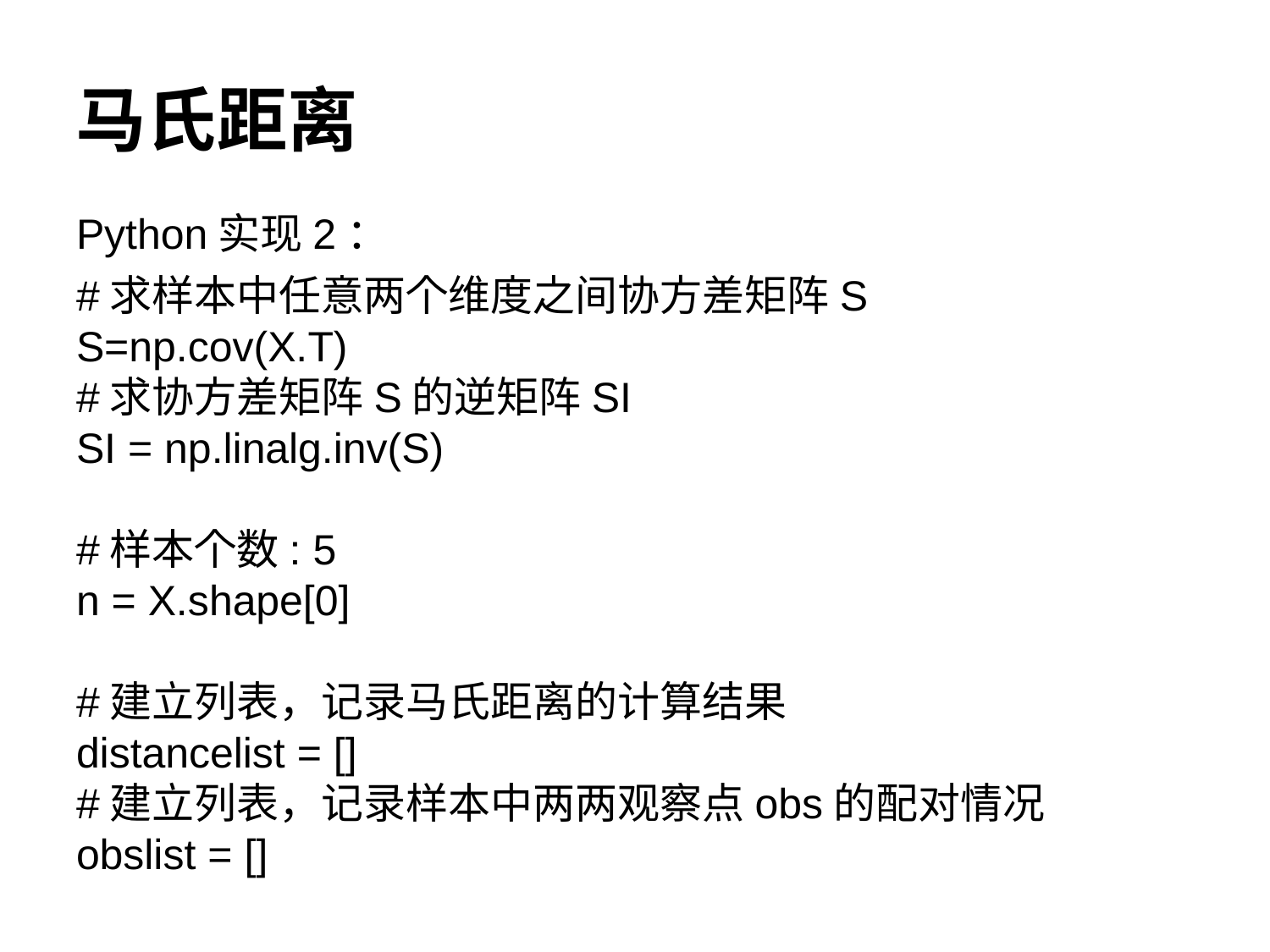

# 马氏距离
Python实现2：
#求样本中任意两个维度之间协方差矩阵S
S=np.cov(X.T)
#求协方差矩阵S的逆矩阵SI
SI = np.linalg.inv(S)

#样本个数: 5
n = X.shape[0]

#建立列表，记录马氏距离的计算结果
distancelist = []
#建立列表，记录样本中两两观察点obs的配对情况
obslist = []